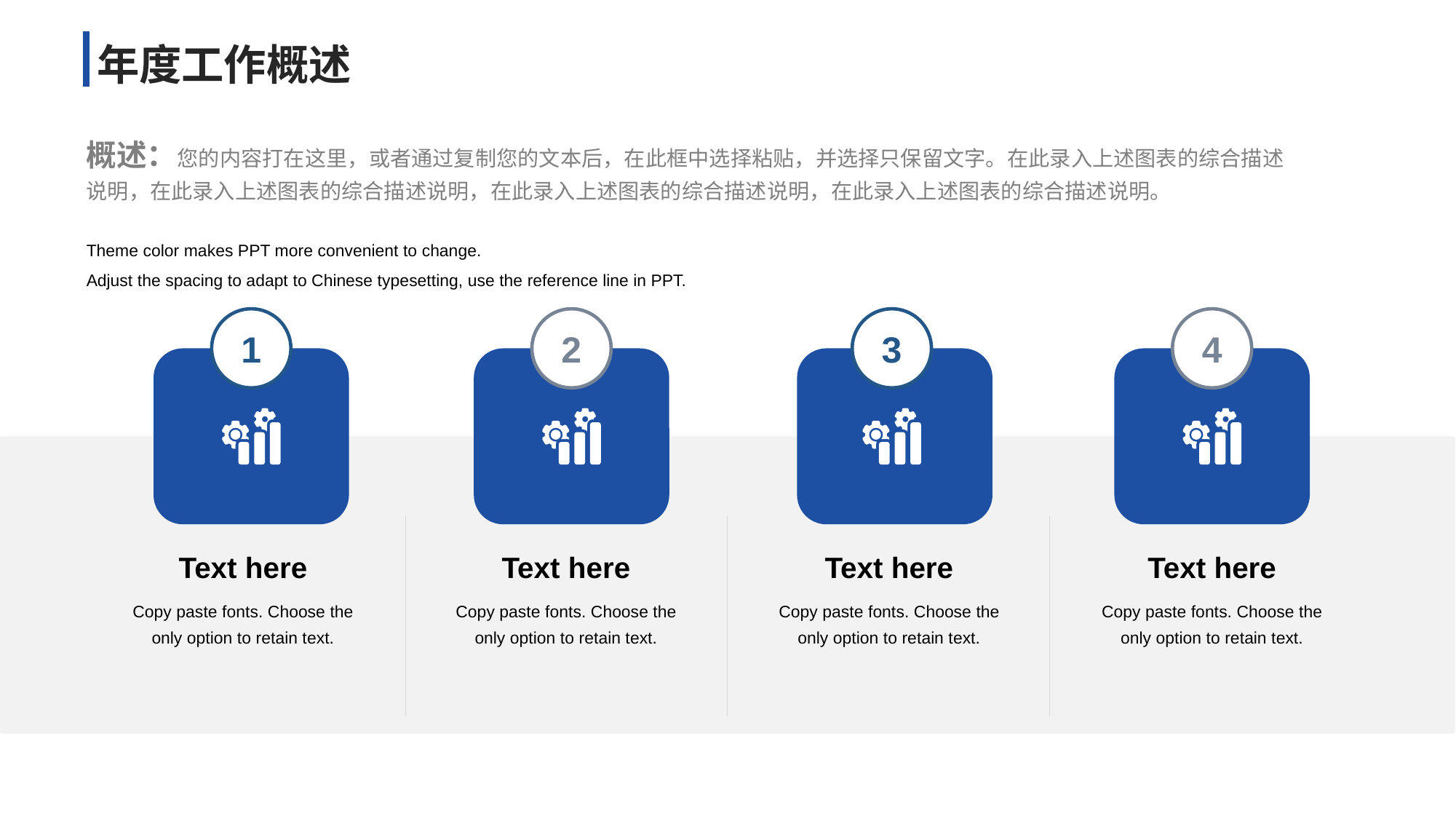

年度工作概述
概述：您的内容打在这里，或者通过复制您的文本后，在此框中选择粘贴，并选择只保留文字。在此录入上述图表的综合描述说明，在此录入上述图表的综合描述说明，在此录入上述图表的综合描述说明，在此录入上述图表的综合描述说明。
Theme color makes PPT more convenient to change.
Adjust the spacing to adapt to Chinese typesetting, use the reference line in PPT.
1
2
3
4

Text here
Copy paste fonts. Choose the only option to retain text.
Text here
Copy paste fonts. Choose the only option to retain text.
Text here
Copy paste fonts. Choose the only option to retain text.
Text here
Copy paste fonts. Choose the only option to retain text.